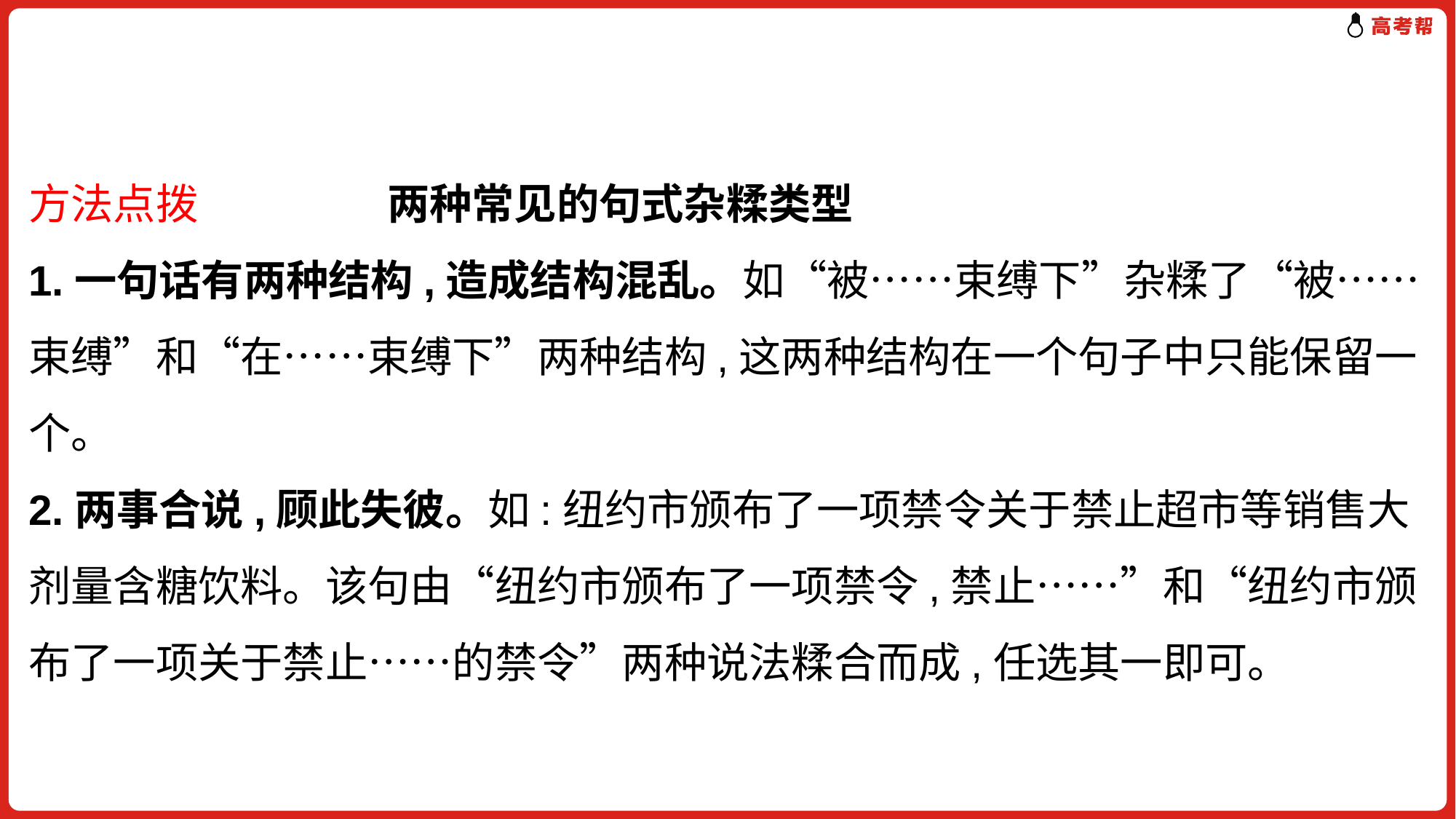

方法点拨                    两种常见的句式杂糅类型
1.一句话有两种结构,造成结构混乱。如“被……束缚下”杂糅了“被……束缚”和“在……束缚下”两种结构,这两种结构在一个句子中只能保留一个。
2.两事合说,顾此失彼。如:纽约市颁布了一项禁令关于禁止超市等销售大剂量含糖饮料。该句由“纽约市颁布了一项禁令,禁止……”和“纽约市颁布了一项关于禁止……的禁令”两种说法糅合而成,任选其一即可。